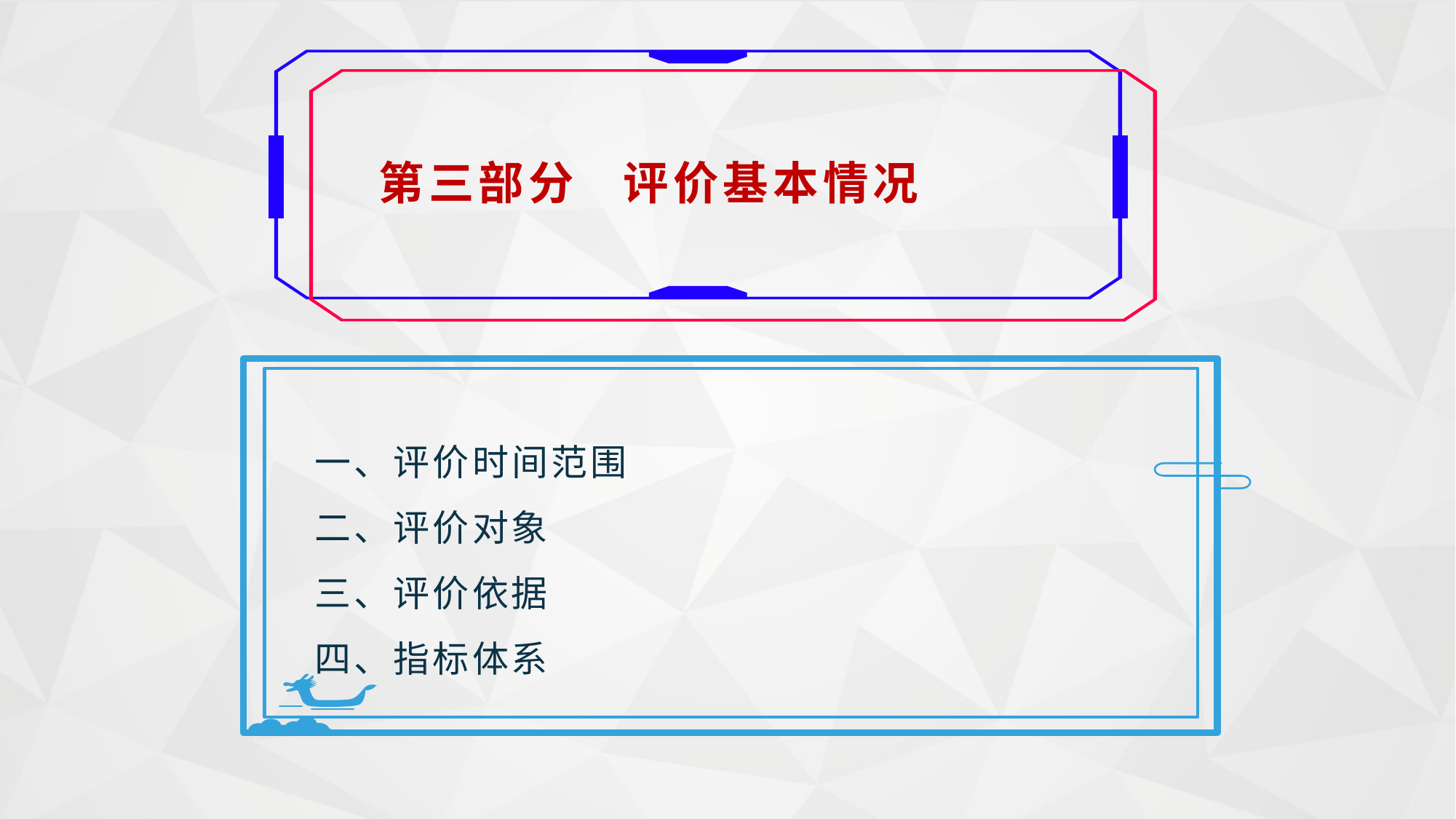

第三部分   评价基本情况

 一、评价时间范围
 二、评价对象
 三、评价依据
 四、指标体系